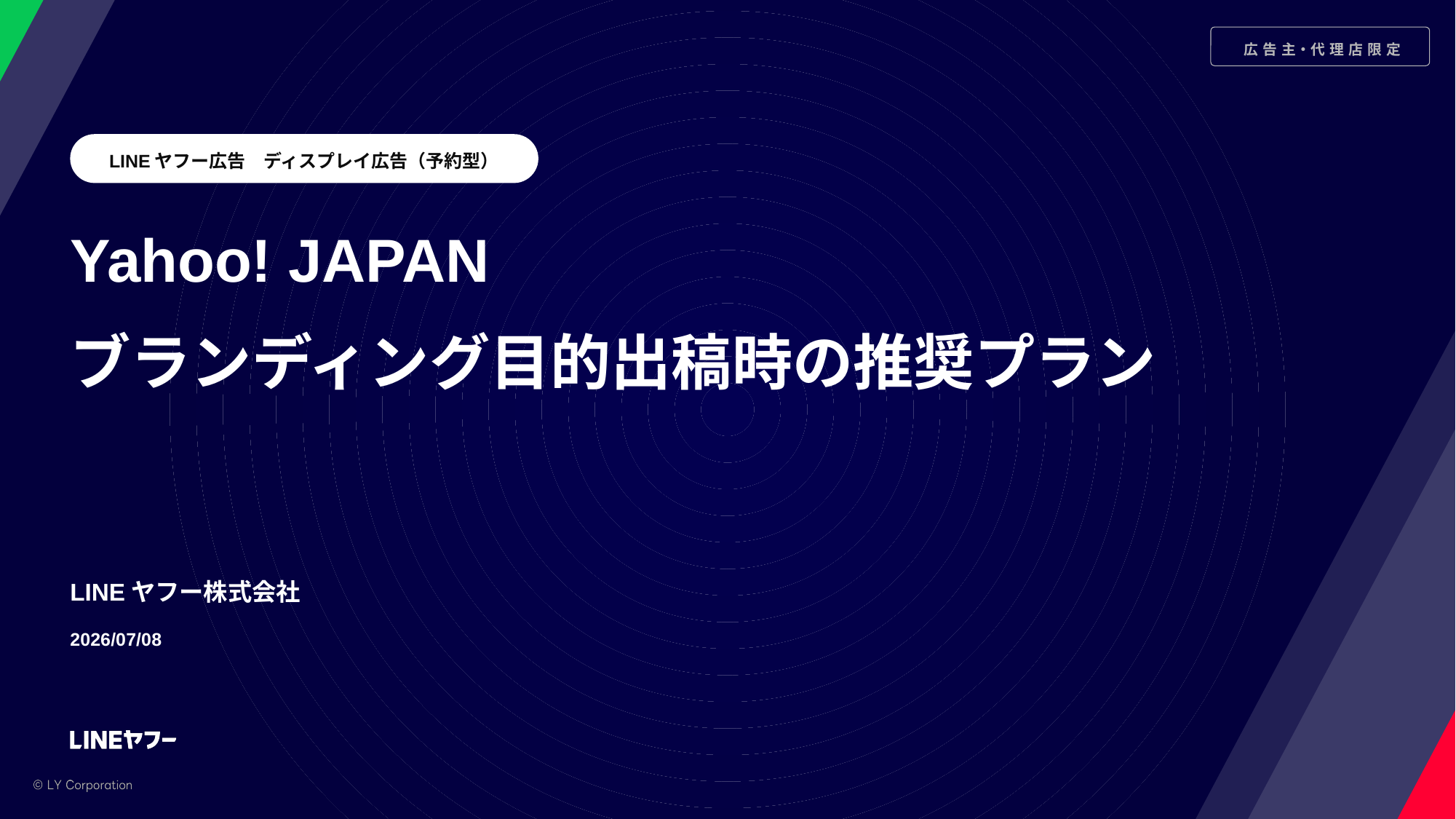

LINEヤフー広告　ディスプレイ広告（予約型）
Yahoo! JAPAN
ブランディング目的出稿時の推奨プラン
LINEヤフー株式会社
2026/07/08